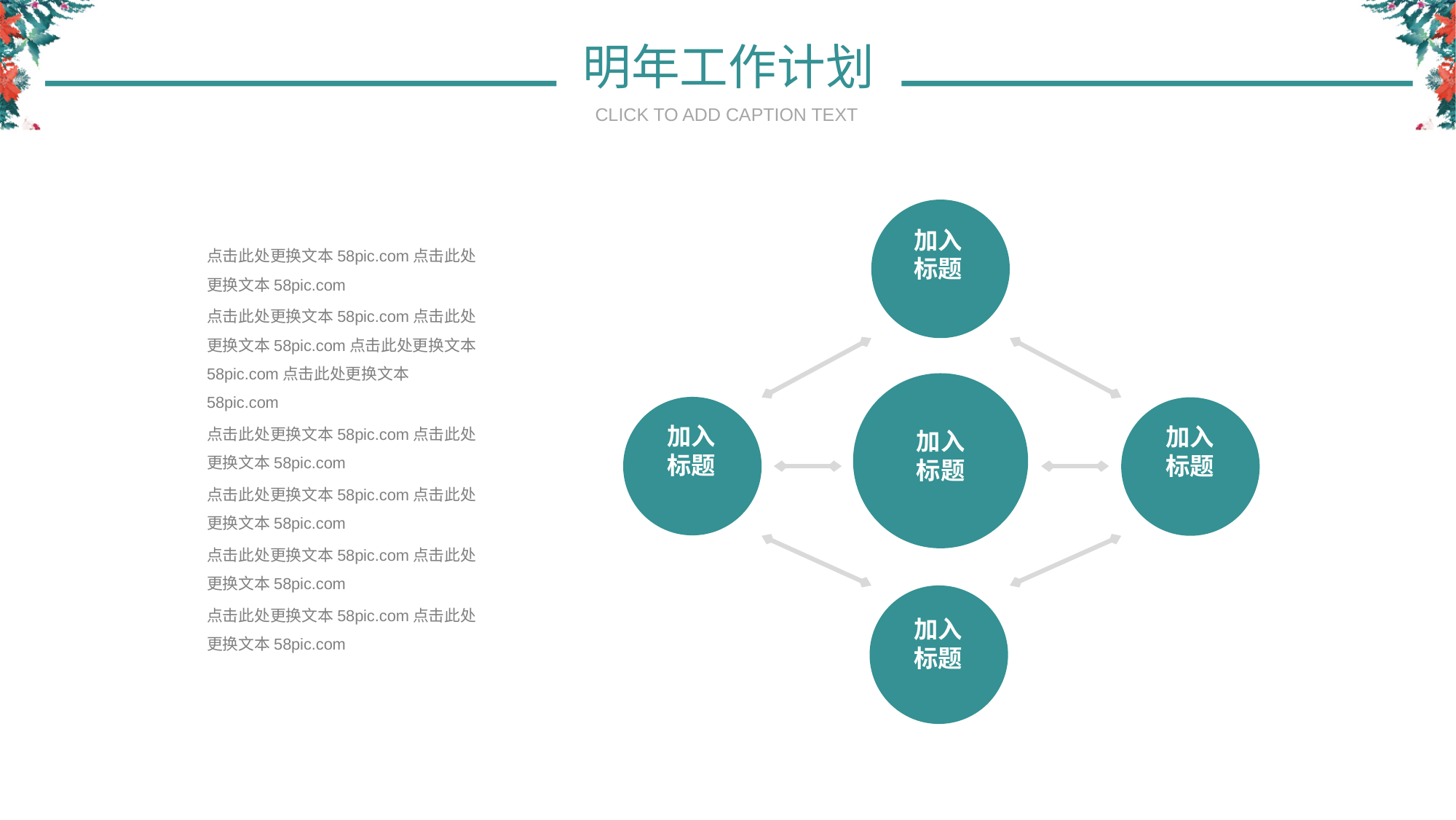

明年工作计划

CLICK TO ADD CAPTION TEXT

加入
标题
点击此处更换文本58pic.com点击此处更换文本58pic.com
点击此处更换文本58pic.com点击此处更换文本58pic.com点击此处更换文本58pic.com点击此处更换文本58pic.com
点击此处更换文本58pic.com点击此处更换文本58pic.com
点击此处更换文本58pic.com点击此处更换文本58pic.com
点击此处更换文本58pic.com点击此处更换文本58pic.com
点击此处更换文本58pic.com点击此处更换文本58pic.com

加入
标题
加入
标题
加入
标题

加入
标题